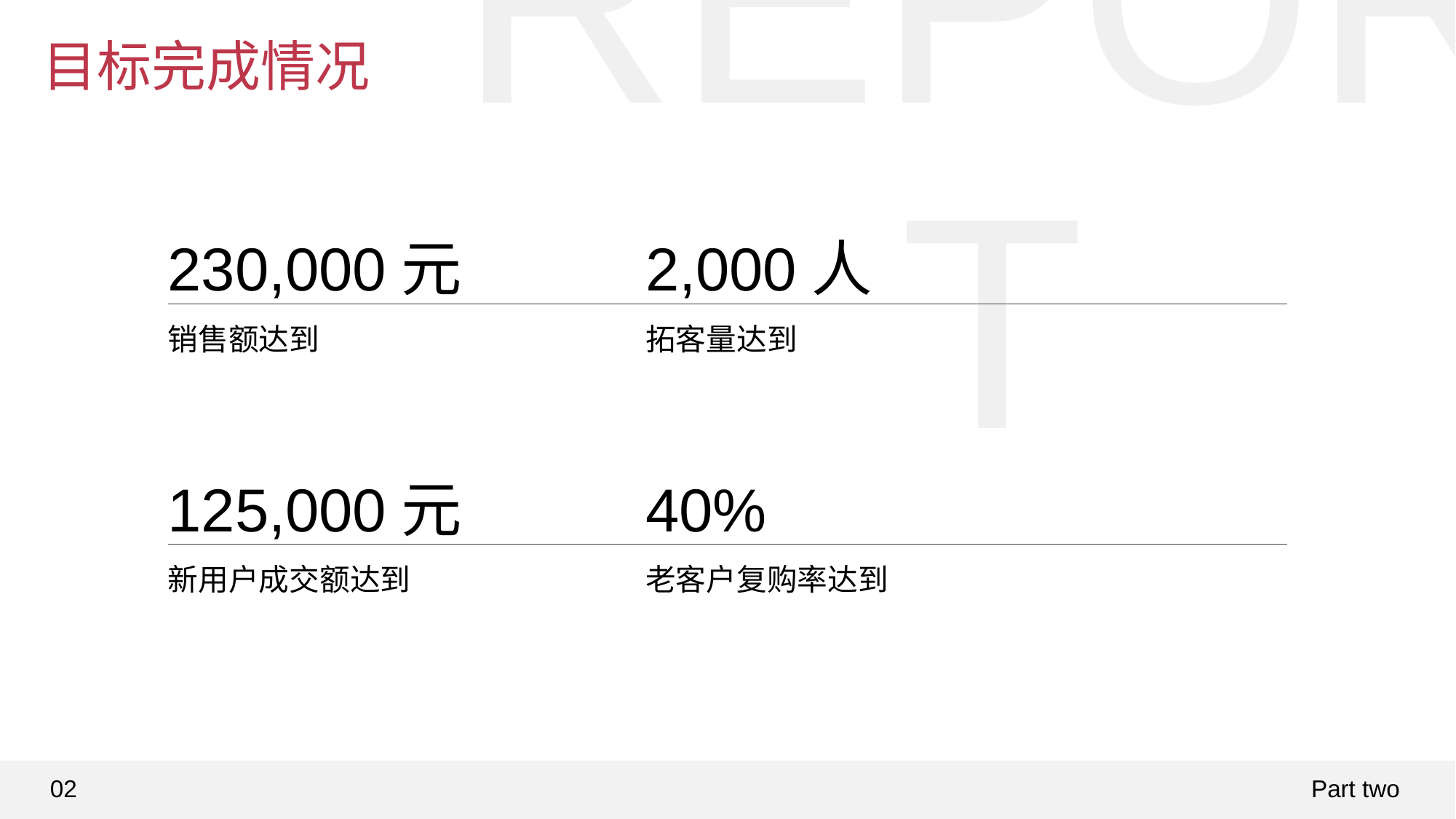

REPORT
目标完成情况
230,000元
2,000人
销售额达到
拓客量达到
125,000元
40%
新用户成交额达到
老客户复购率达到

02
Part two